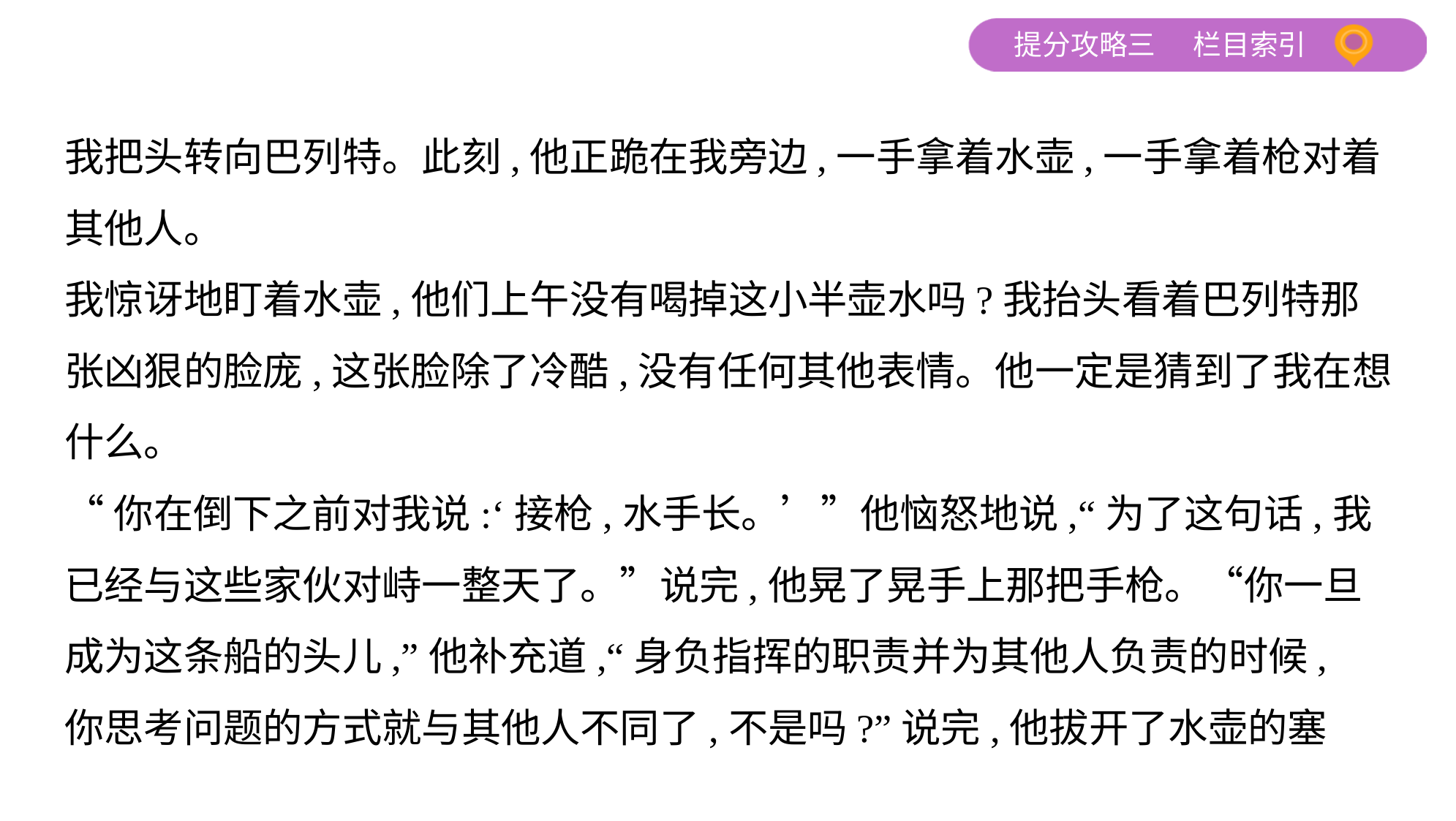

我把头转向巴列特。此刻,他正跪在我旁边,一手拿着水壶,一手拿着枪对着
其他人。
我惊讶地盯着水壶,他们上午没有喝掉这小半壶水吗?我抬头看着巴列特那
张凶狠的脸庞,这张脸除了冷酷,没有任何其他表情。他一定是猜到了我在想
什么。
“你在倒下之前对我说:‘接枪,水手长。’”他恼怒地说,“为了这句话,我
已经与这些家伙对峙一整天了。”说完,他晃了晃手上那把手枪。“你一旦
成为这条船的头儿,”他补充道,“身负指挥的职责并为其他人负责的时候,
你思考问题的方式就与其他人不同了,不是吗?”说完,他拔开了水壶的塞